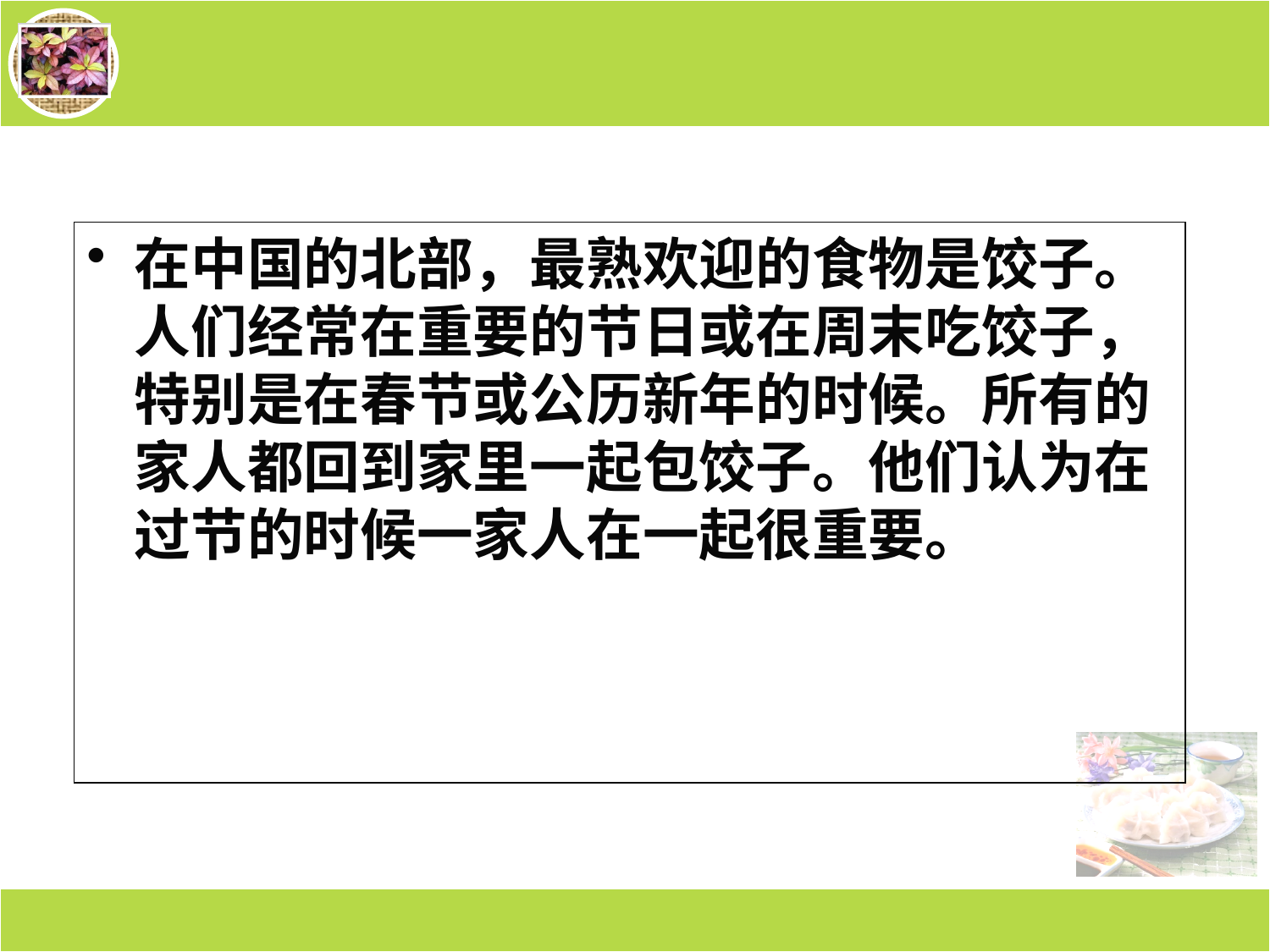

#
在中国的北部，最熟欢迎的食物是饺子。人们经常在重要的节日或在周末吃饺子，特别是在春节或公历新年的时候。所有的家人都回到家里一起包饺子。他们认为在过节的时候一家人在一起很重要。